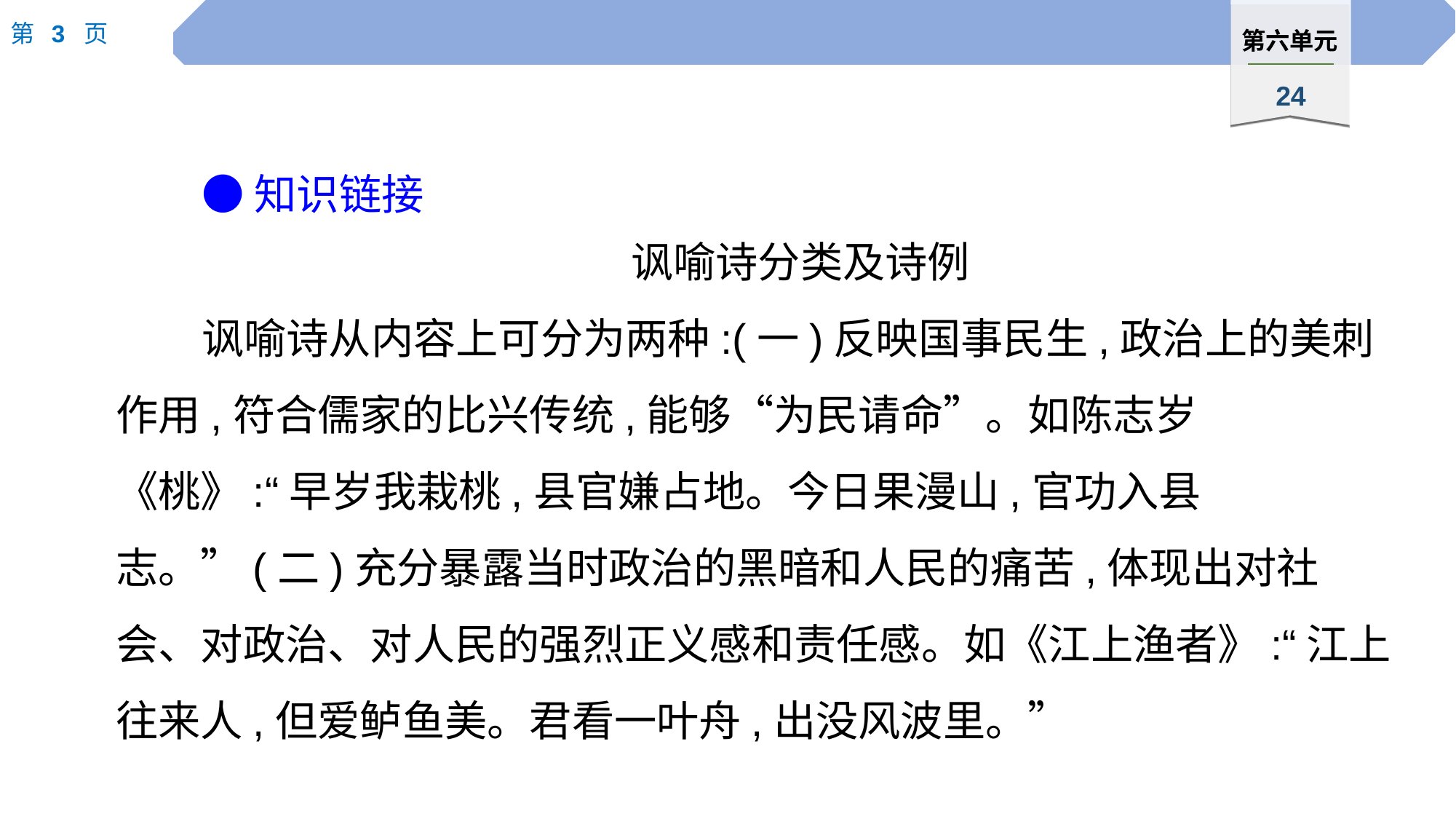

●知识链接
讽喻诗分类及诗例
讽喻诗从内容上可分为两种:(一)反映国事民生,政治上的美刺作用,符合儒家的比兴传统,能够“为民请命”。如陈志岁《桃》:“早岁我栽桃,县官嫌占地。今日果漫山,官功入县志。”(二)充分暴露当时政治的黑暗和人民的痛苦,体现出对社会、对政治、对人民的强烈正义感和责任感。如《江上渔者》:“江上往来人,但爱鲈鱼美。君看一叶舟,出没风波里。”